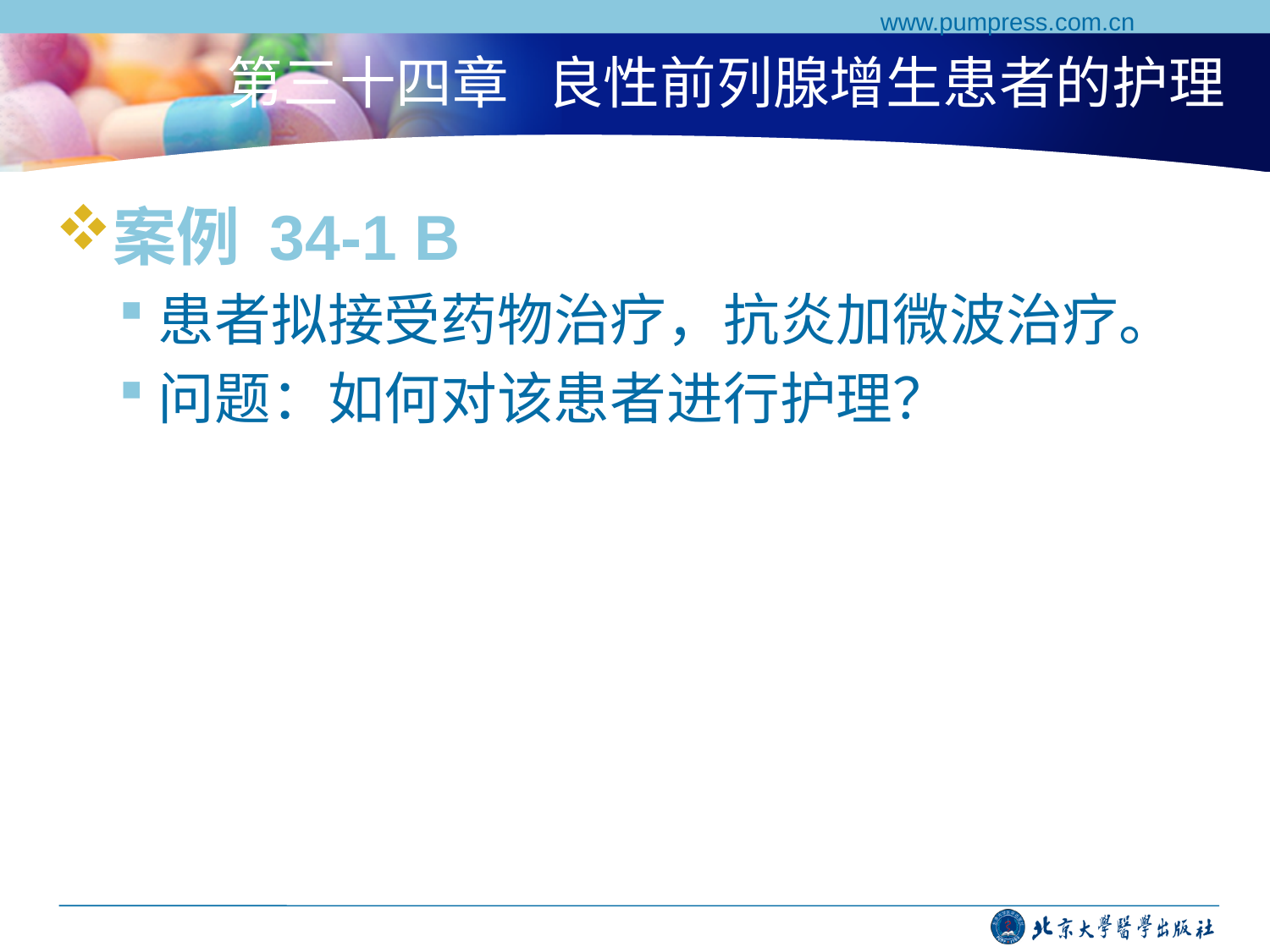

www.pumpress.com.cn
# 第三十四章   良性前列腺增生患者的护理
案例 34-1 B
患者拟接受药物治疗，抗炎加微波治疗。
问题：如何对该患者进行护理？